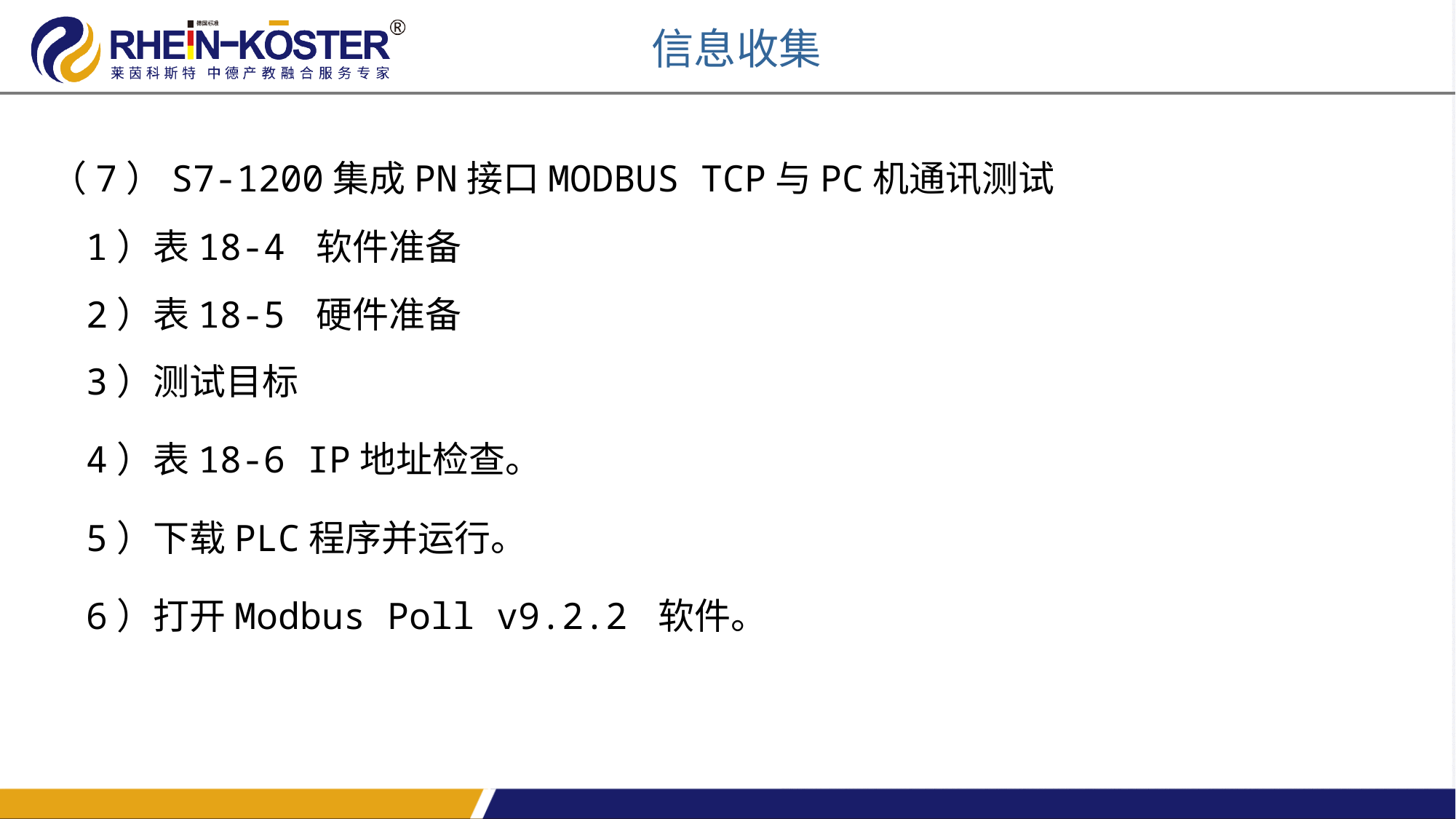

信息收集
（7）S7-1200集成PN接口MODBUS TCP与PC机通讯测试
1）表18-4 软件准备
2）表18-5 硬件准备
3）测试目标
4）表18-6 IP地址检查。
5）下载PLC程序并运行。
6）打开Modbus Poll v9.2.2 软件。